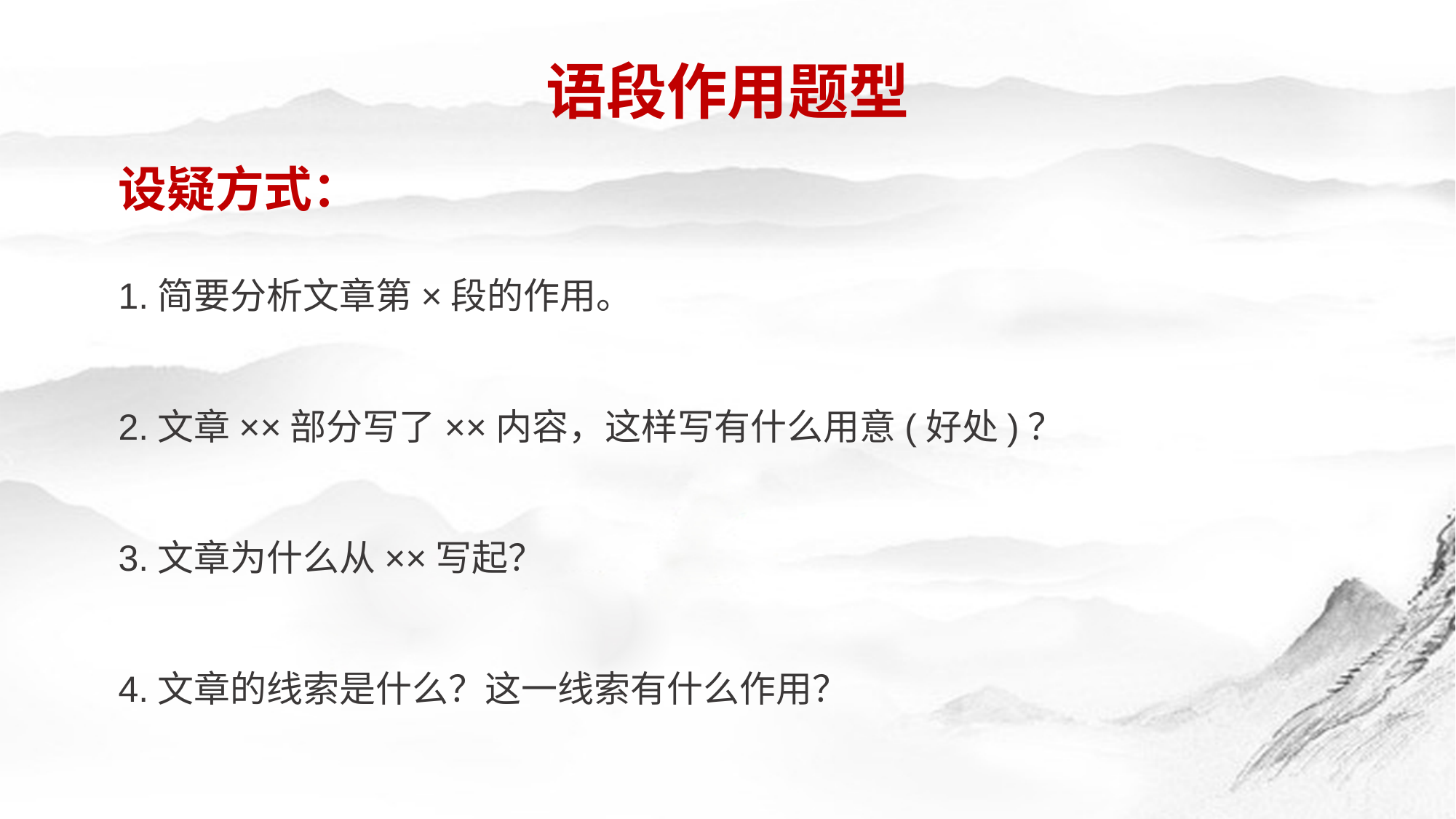

语段作用题型
设疑方式：
1.简要分析文章第×段的作用。

2.文章××部分写了××内容，这样写有什么用意(好处)？

3.文章为什么从××写起？

4.文章的线索是什么？这一线索有什么作用？